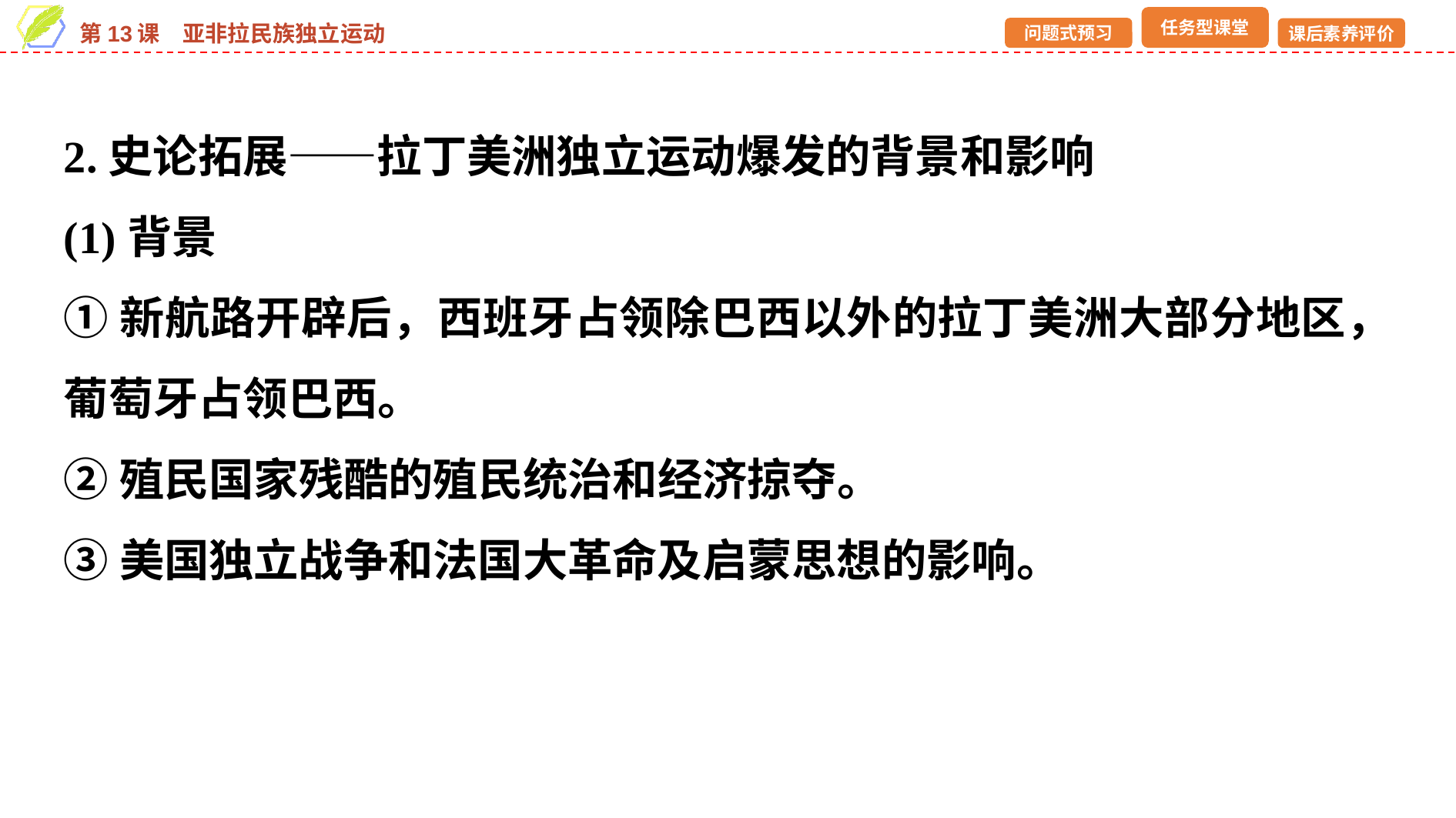

2.史论拓展——拉丁美洲独立运动爆发的背景和影响
(1)背景
①新航路开辟后，西班牙占领除巴西以外的拉丁美洲大部分地区，葡萄牙占领巴西。
②殖民国家残酷的殖民统治和经济掠夺。
③美国独立战争和法国大革命及启蒙思想的影响。